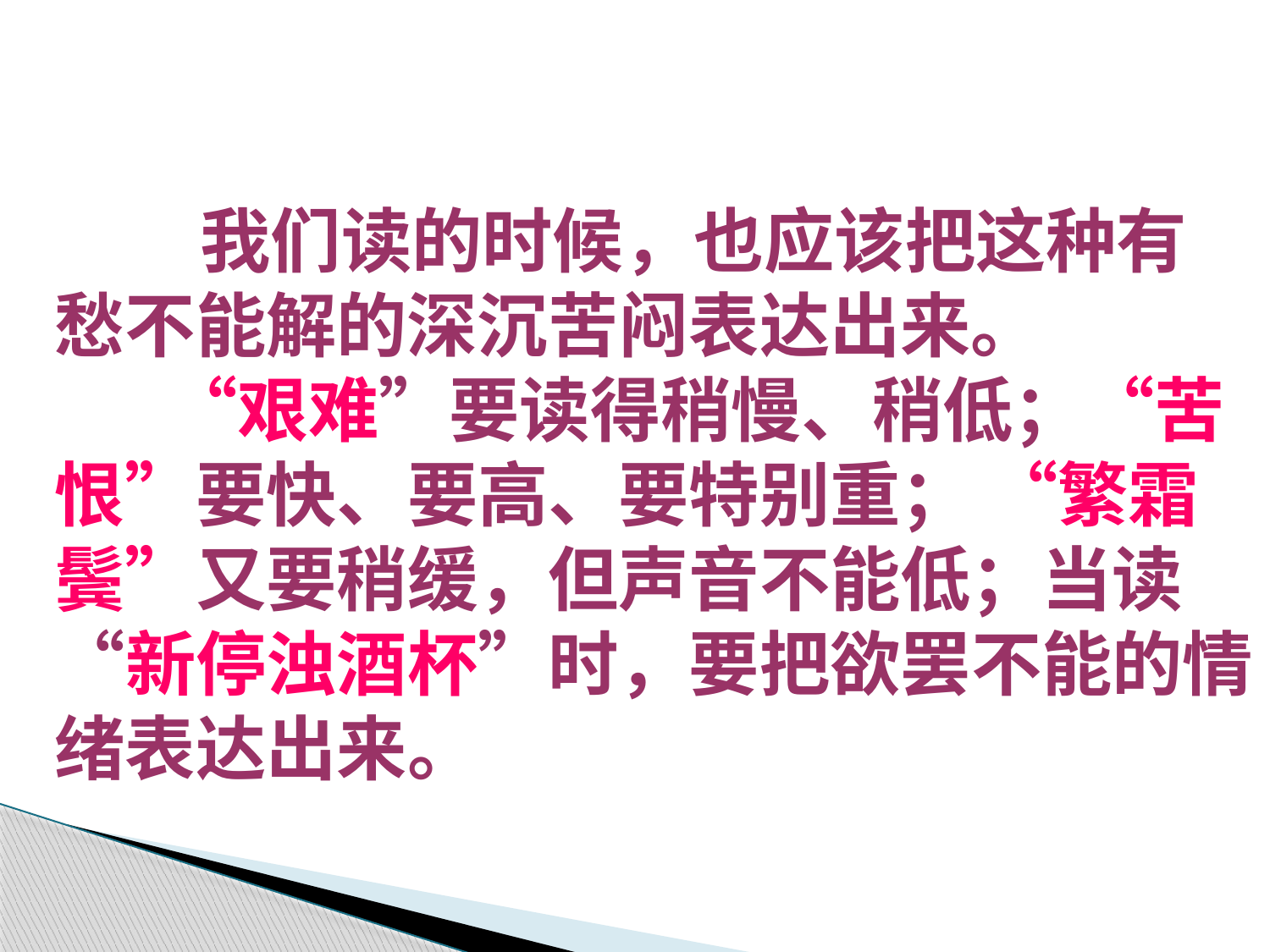

我们读的时候，也应该把这种有愁不能解的深沉苦闷表达出来。
       “艰难”要读得稍慢、稍低；“苦恨”要快、要高、要特别重； “繁霜鬓”又要稍缓，但声音不能低；当读“新停浊酒杯”时，要把欲罢不能的情绪表达出来。